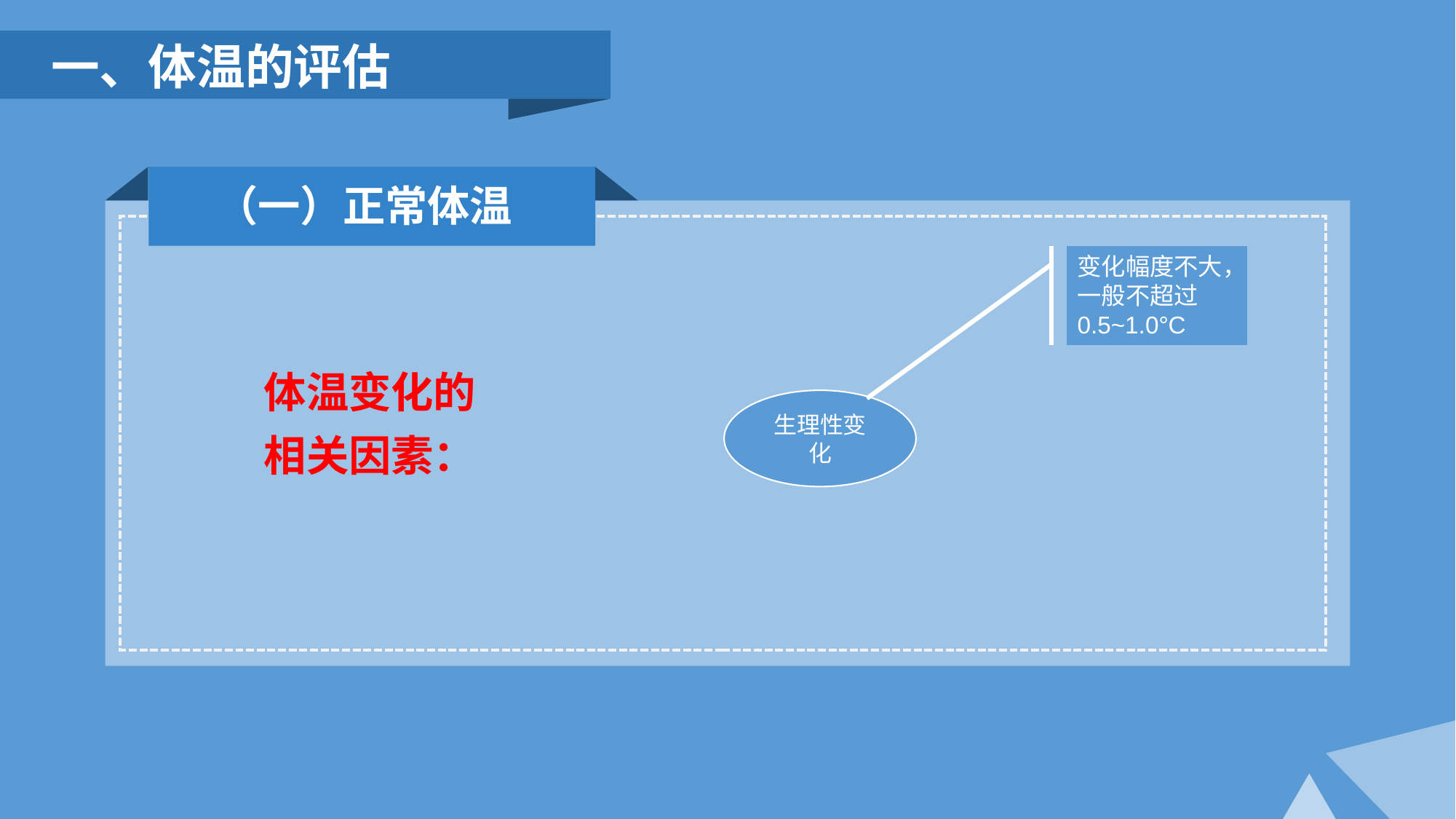

一、体温的评估

（一）正常体温

变化幅度不大，一般不超过0.5~1.0°C
生理性变化
变化
体温变化的相关因素：